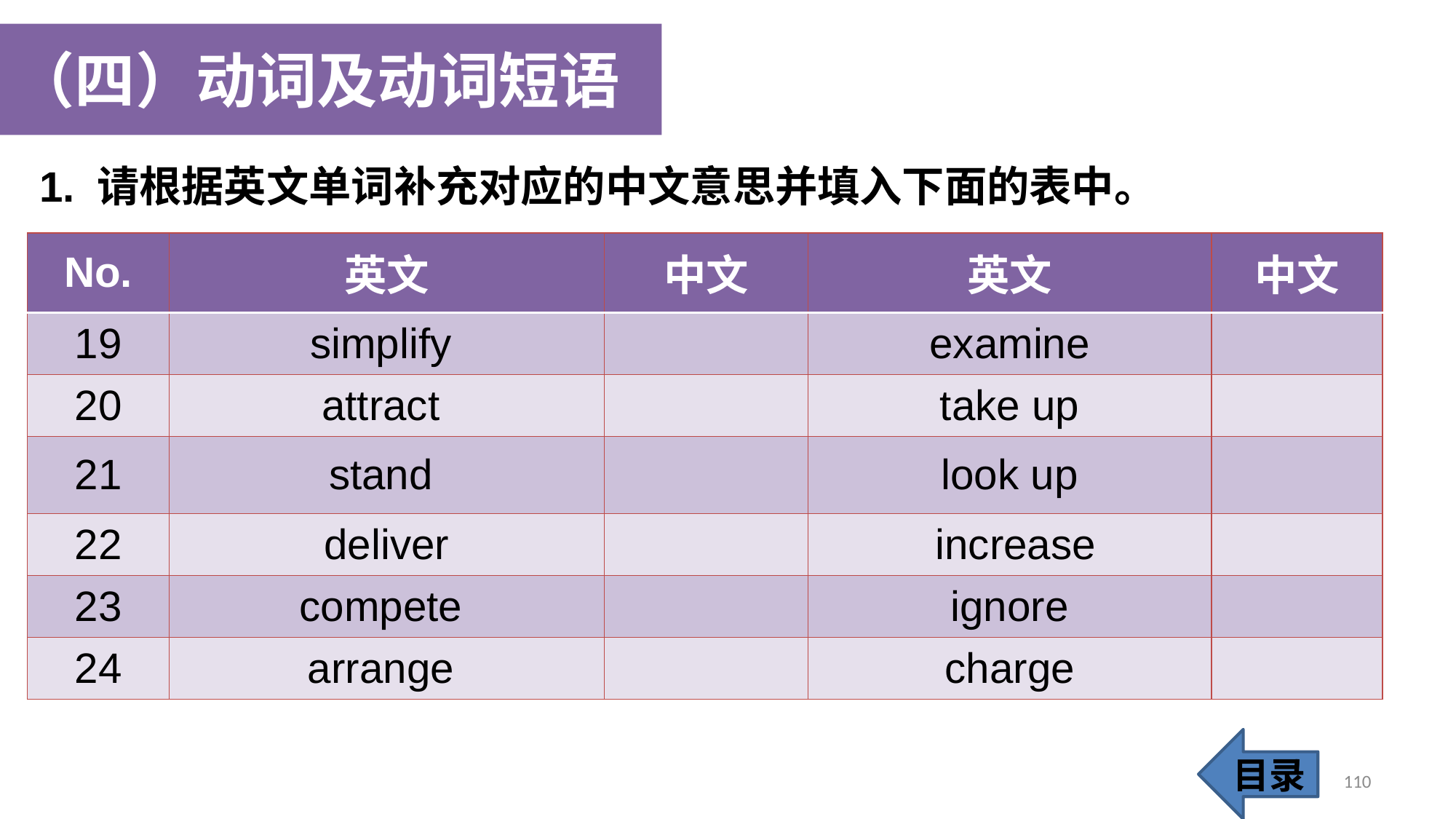

（四）动词及动词短语
1. 请根据英文单词补充对应的中文意思并填入下面的表中。
| No. | 英文 | 中文 | 英文 | 中文 |
| --- | --- | --- | --- | --- |
| 19 | simplify |  | examine |  |
| 20 | attract |  | take up |  |
| 21 | stand |  | look up |  |
| 22 | deliver |  | increase |  |
| 23 | compete |  | ignore |  |
| 24 | arrange |  | charge |  |
目录
110